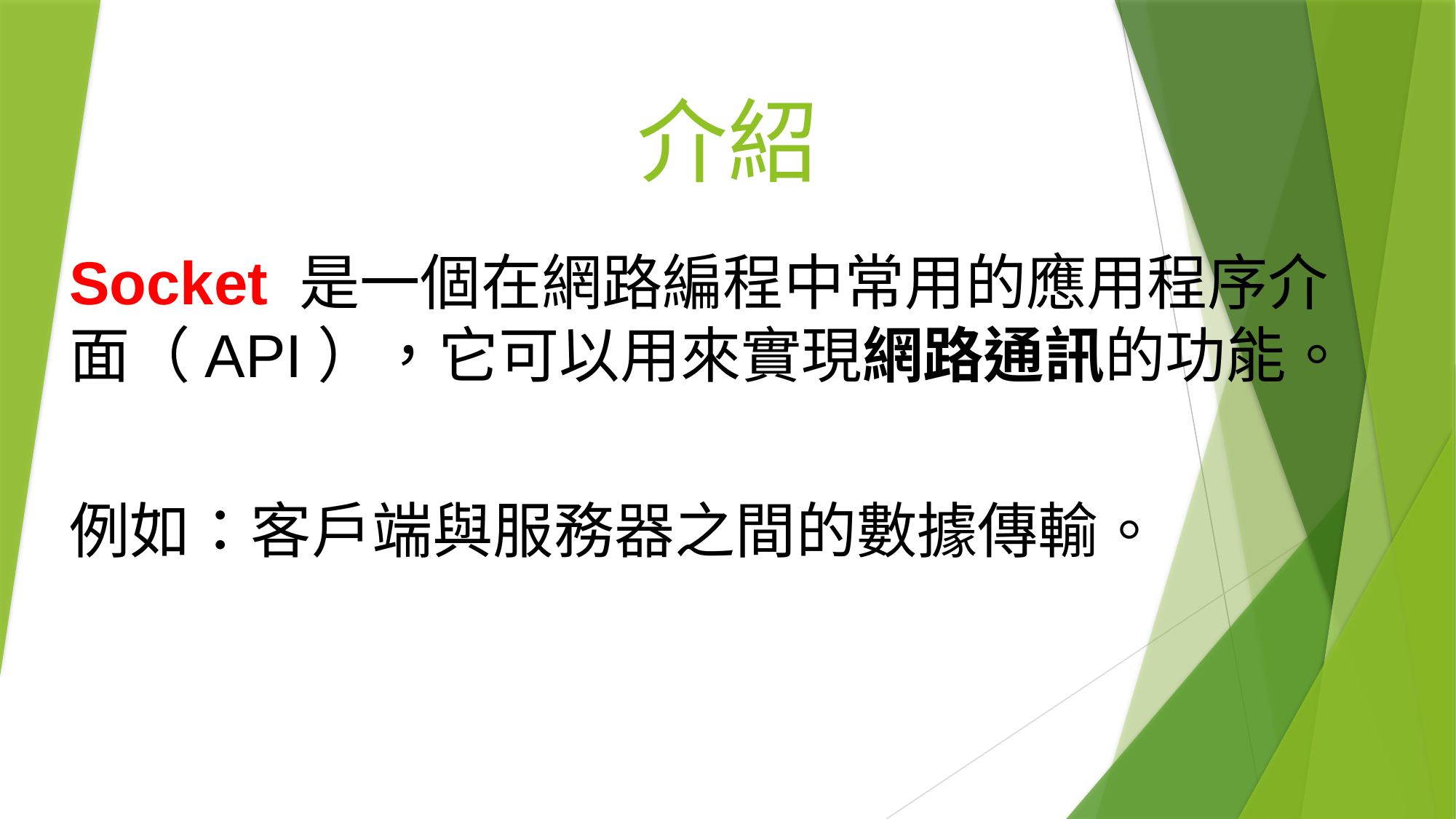

# 介紹
Socket 是一個在網路編程中常用的應用程序介面（API），它可以用來實現網路通訊的功能。

例如：客戶端與服務器之間的數據傳輸。